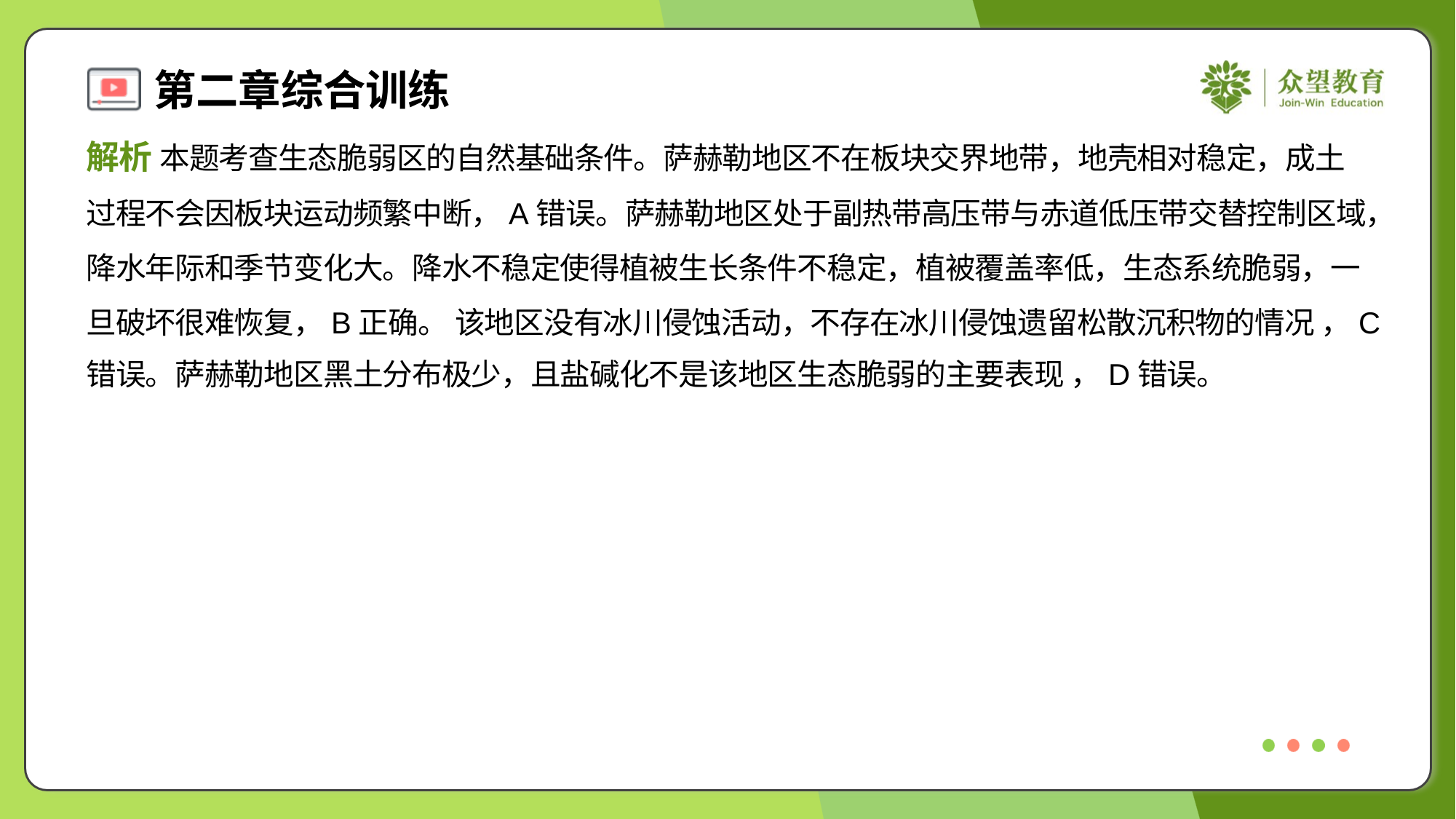

解析 本题考查生态脆弱区的自然基础条件。萨赫勒地区不在板块交界地带，地壳相对稳定，成土
过程不会因板块运动频繁中断，A错误。萨赫勒地区处于副热带高压带与赤道低压带交替控制区域，
降水年际和季节变化大。降水不稳定使得植被生长条件不稳定，植被覆盖率低，生态系统脆弱，一
旦破坏很难恢复，B正确。 该地区没有冰川侵蚀活动，不存在冰川侵蚀遗留松散沉积物的情况 ，C
错误。萨赫勒地区黑土分布极少，且盐碱化不是该地区生态脆弱的主要表现 ，D错误。